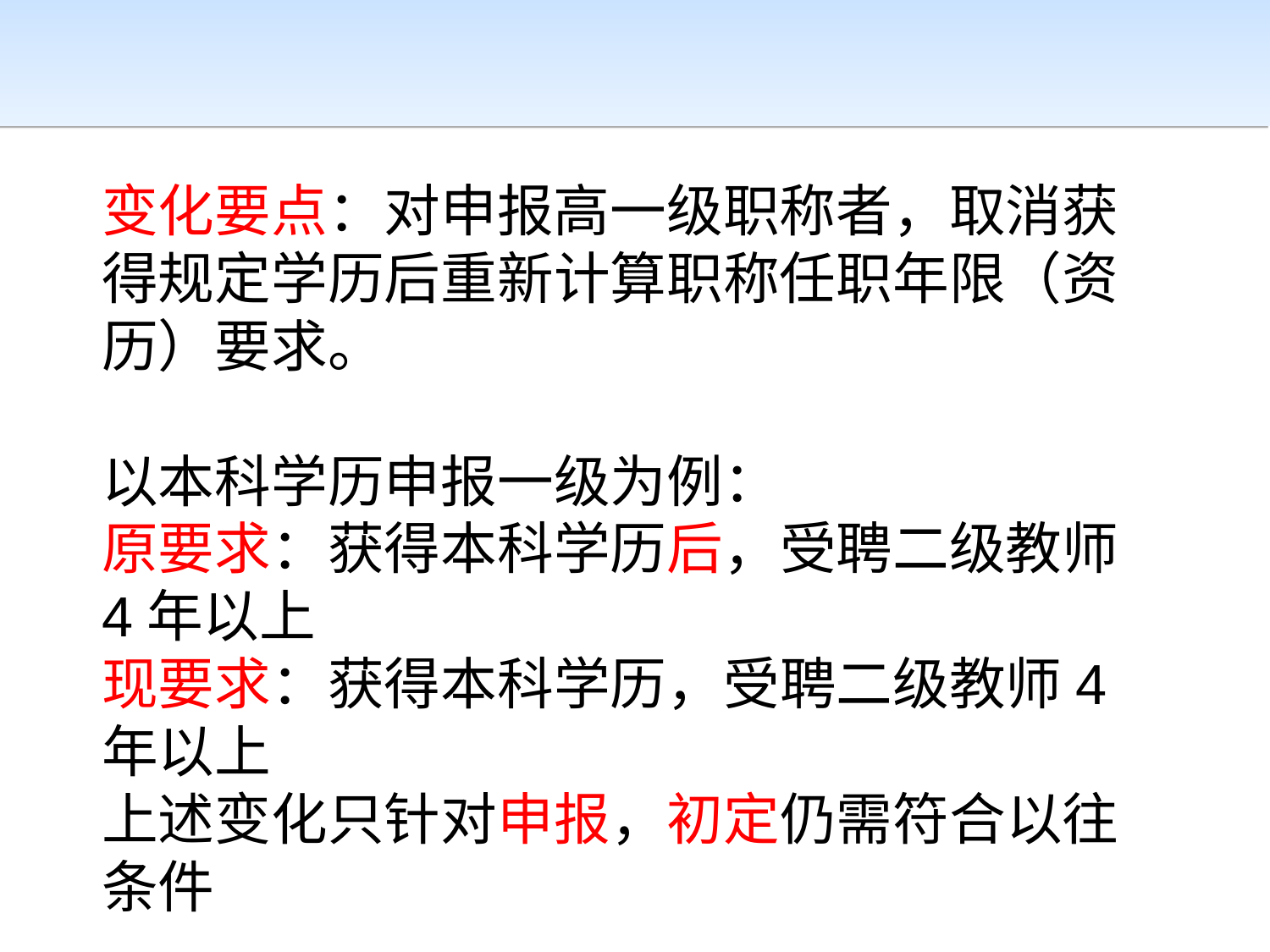

变化要点：对申报高一级职称者，取消获得规定学历后重新计算职称任职年限（资历）要求。

以本科学历申报一级为例：
原要求：获得本科学历后，受聘二级教师4年以上
现要求：获得本科学历，受聘二级教师4年以上
上述变化只针对申报，初定仍需符合以往条件